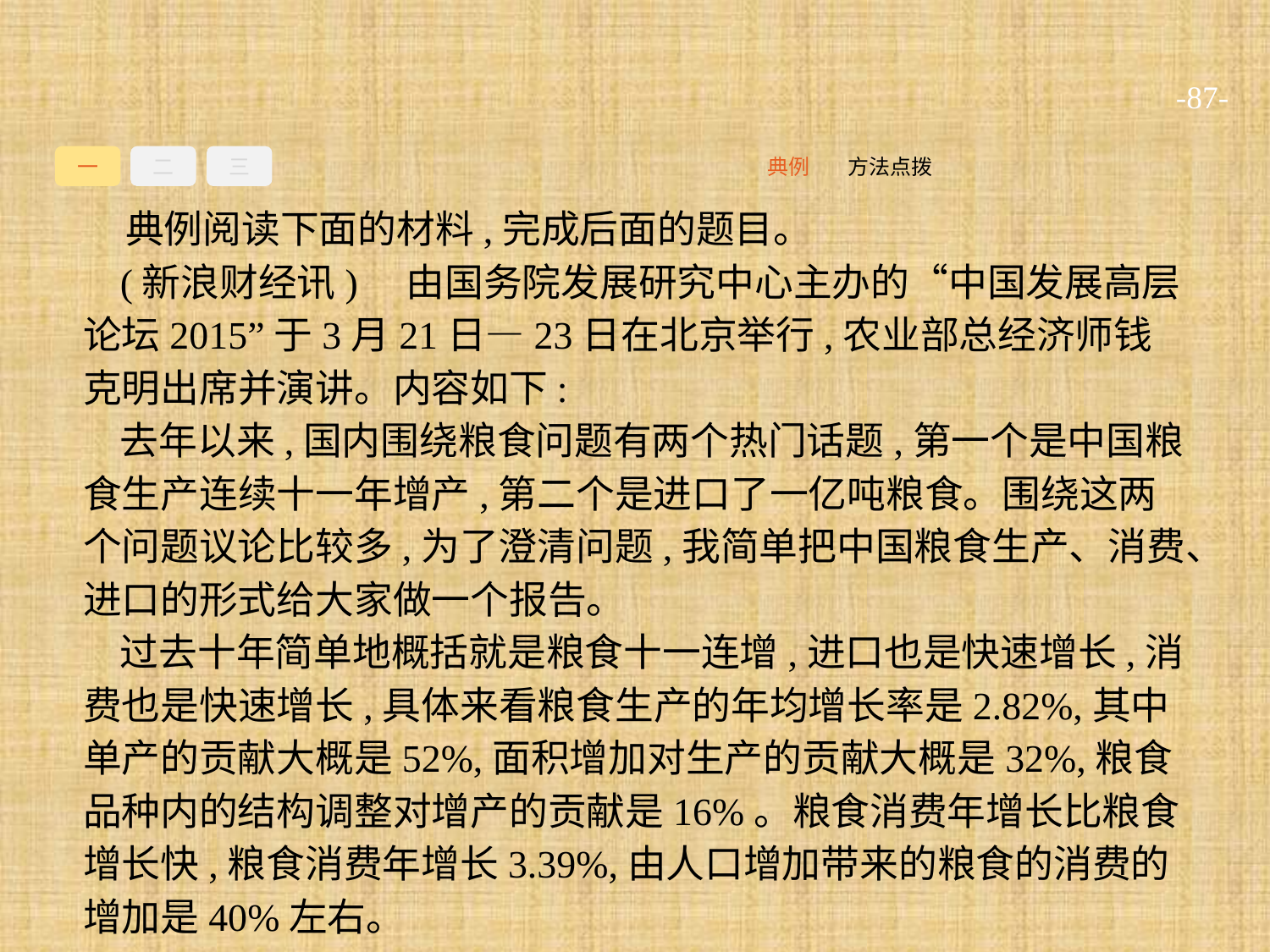

-87-
一
二
三
方法点拨
典例
典例阅读下面的材料,完成后面的题目。
(新浪财经讯)　由国务院发展研究中心主办的“中国发展高层论坛2015”于3月21日—23日在北京举行,农业部总经济师钱克明出席并演讲。内容如下:
去年以来,国内围绕粮食问题有两个热门话题,第一个是中国粮食生产连续十一年增产,第二个是进口了一亿吨粮食。围绕这两个问题议论比较多,为了澄清问题,我简单把中国粮食生产、消费、进口的形式给大家做一个报告。
过去十年简单地概括就是粮食十一连增,进口也是快速增长,消费也是快速增长,具体来看粮食生产的年均增长率是2.82%,其中单产的贡献大概是52%,面积增加对生产的贡献大概是32%,粮食品种内的结构调整对增产的贡献是16%。粮食消费年增长比粮食增长快,粮食消费年增长3.39%,由人口增加带来的粮食的消费的增加是40%左右。